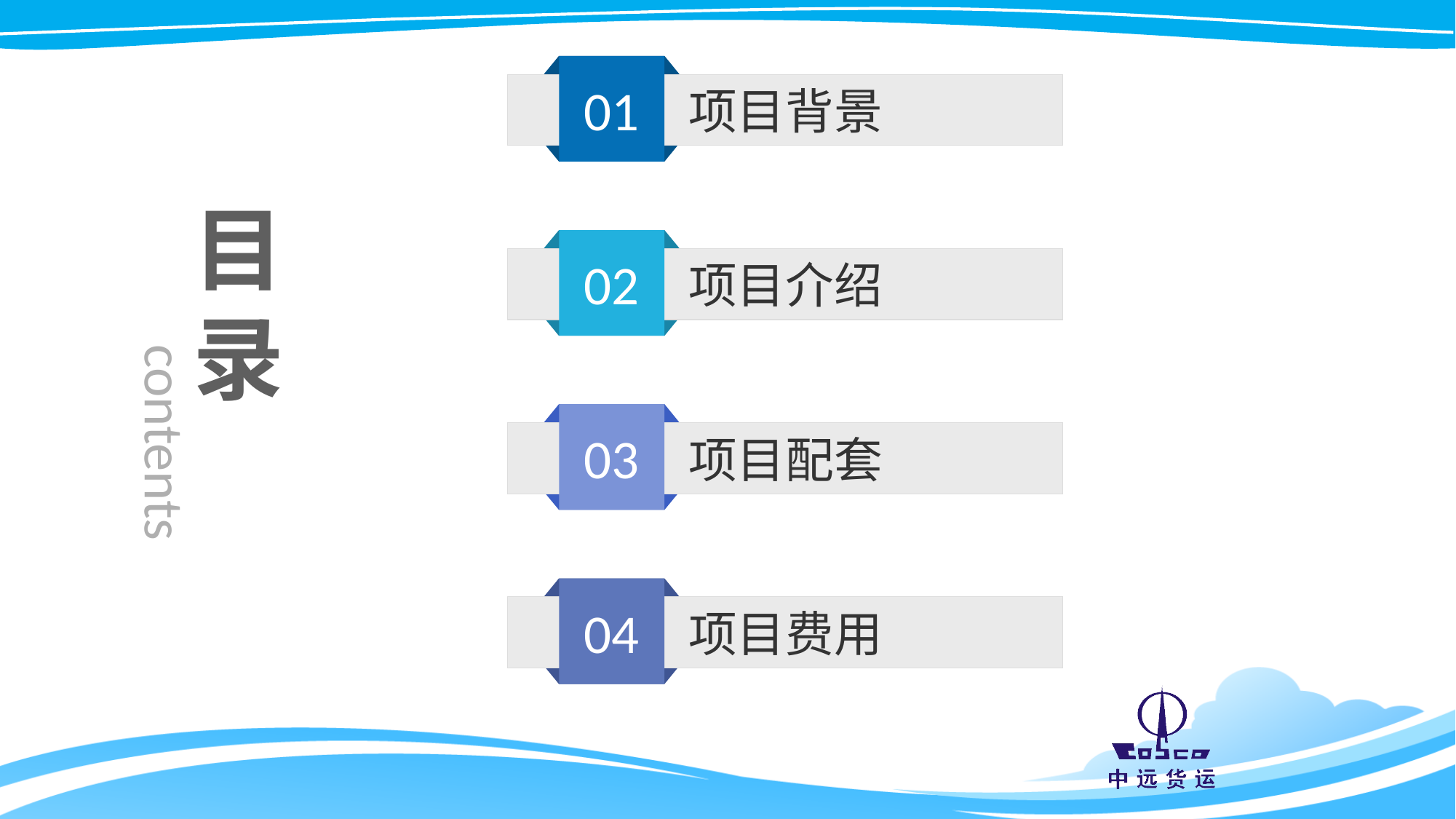

01
项目背景
目
录

02
项目介绍
contents

03

项目配套

04
项目费用